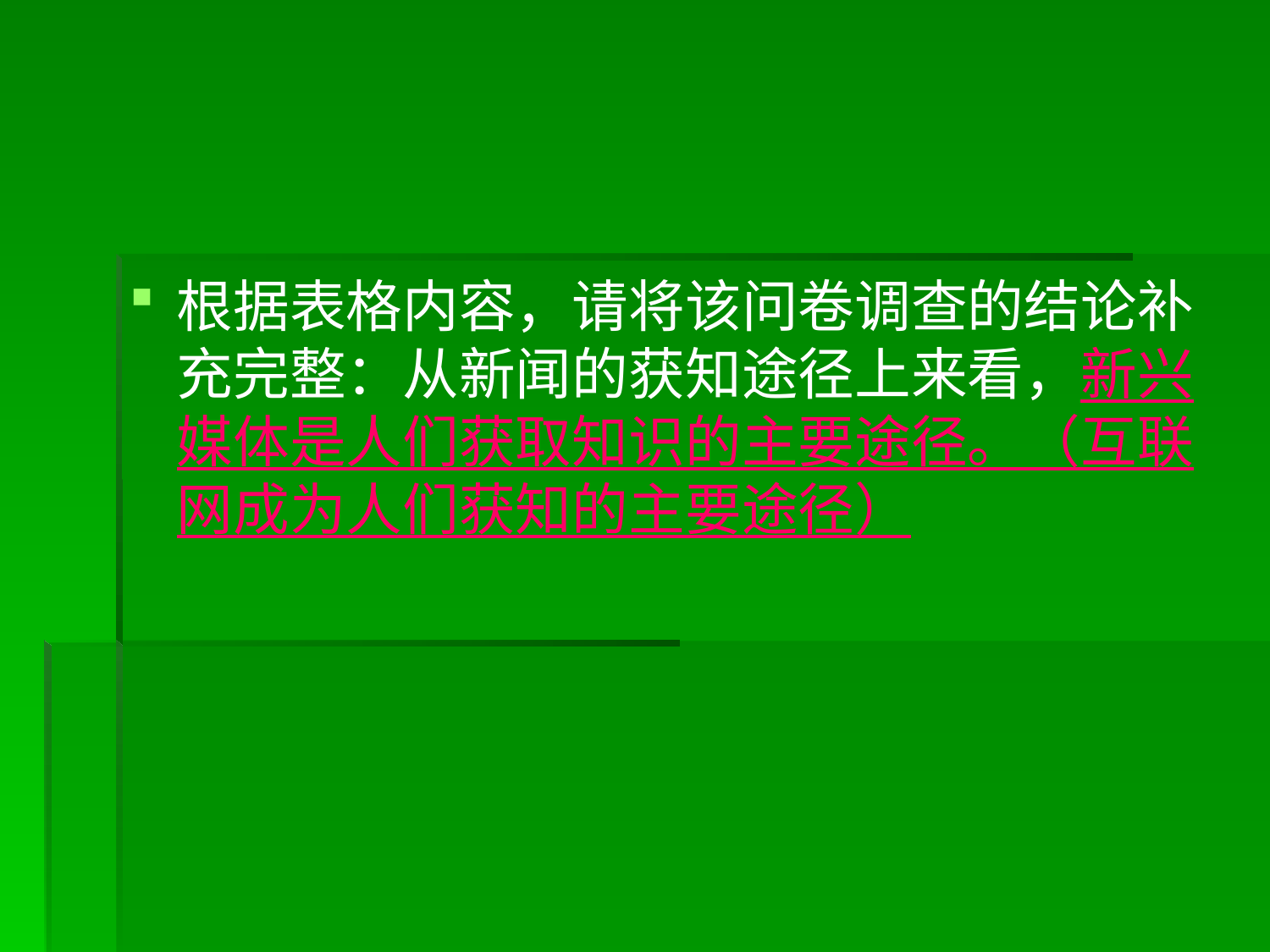

#
根据表格内容，请将该问卷调查的结论补充完整：从新闻的获知途径上来看，新兴媒体是人们获取知识的主要途径。（互联网成为人们获知的主要途径）